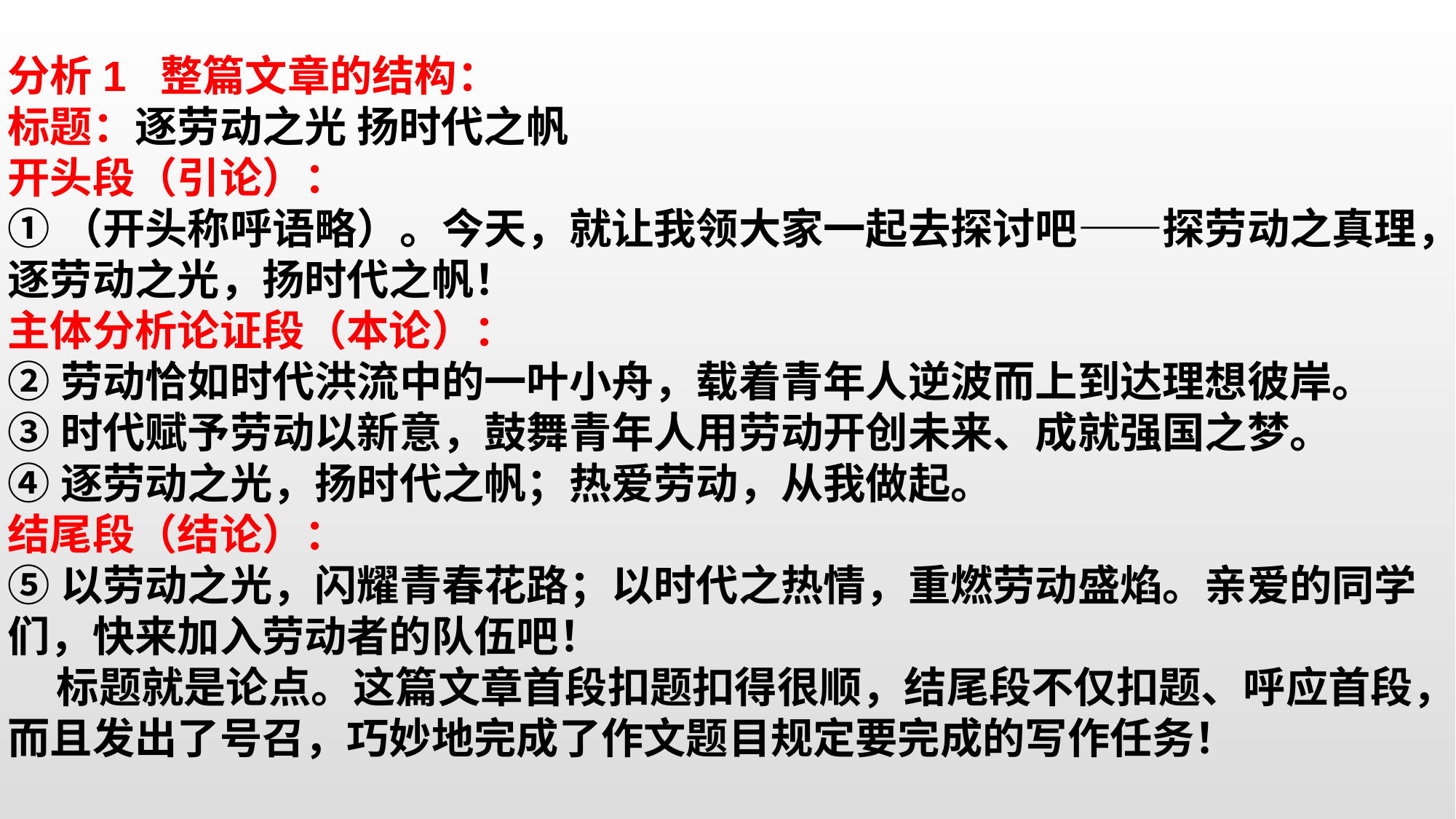

分析1  整篇文章的结构：
标题：逐劳动之光 扬时代之帆
开头段（引论）：
①（开头称呼语略）。今天，就让我领大家一起去探讨吧——探劳动之真理，逐劳动之光，扬时代之帆！
主体分析论证段（本论）：
②劳动恰如时代洪流中的一叶小舟，载着青年人逆波而上到达理想彼岸。
③时代赋予劳动以新意，鼓舞青年人用劳动开创未来、成就强国之梦。
④逐劳动之光，扬时代之帆；热爱劳动，从我做起。
结尾段（结论）：
⑤以劳动之光，闪耀青春花路；以时代之热情，重燃劳动盛焰。亲爱的同学们，快来加入劳动者的队伍吧！
    标题就是论点。这篇文章首段扣题扣得很顺，结尾段不仅扣题、呼应首段，而且发出了号召，巧妙地完成了作文题目规定要完成的写作任务！